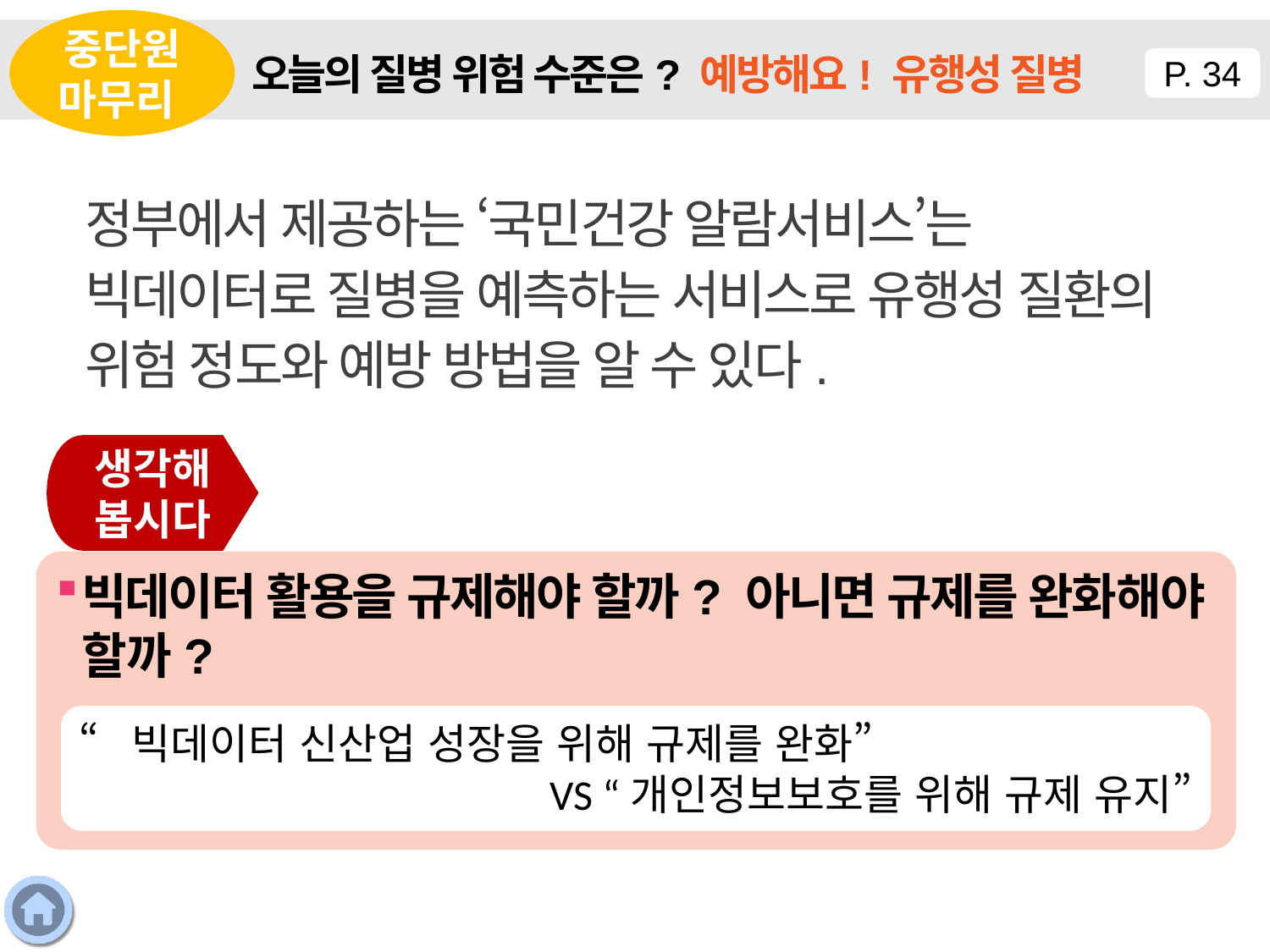

중단원 마무리

오늘의 질병 위험 수준은? 예방해요! 유행성 질병
P. 34
정부에서 제공하는 ‘국민건강 알람서비스’는 빅데이터로 질병을 예측하는 서비스로 유행성 질환의 위험 정도와 예방 방법을 알 수 있다.
생각해 봅시다
빅데이터 활용을 규제해야 할까? 아니면 규제를 완화해야 할까?
“빅데이터 신산업 성장을 위해 규제를 완화”
VS “개인정보보호를 위해 규제 유지”